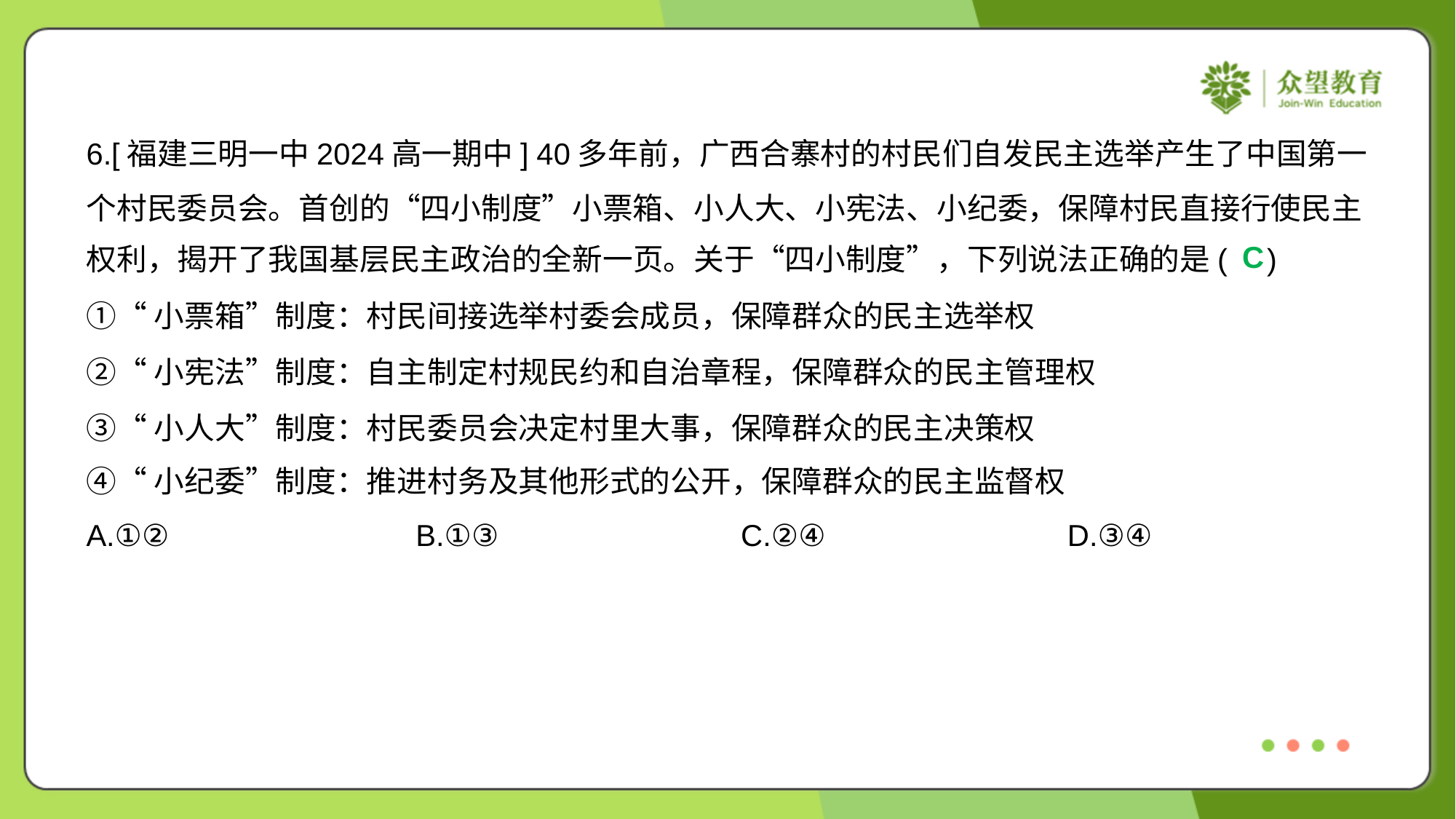

6.[福建三明一中2024高一期中] 40多年前，广西合寨村的村民们自发民主选举产生了中国第一
个村民委员会。首创的“四小制度”小票箱、小人大、小宪法、小纪委，保障村民直接行使民主
权利，揭开了我国基层民主政治的全新一页。关于“四小制度”，下列说法正确的是(     )
C
①“小票箱”制度：村民间接选举村委会成员，保障群众的民主选举权
②“小宪法”制度：自主制定村规民约和自治章程，保障群众的民主管理权
③“小人大”制度：村民委员会决定村里大事，保障群众的民主决策权
④“小纪委”制度：推进村务及其他形式的公开，保障群众的民主监督权
A.①②	B.①③	C.②④	D.③④